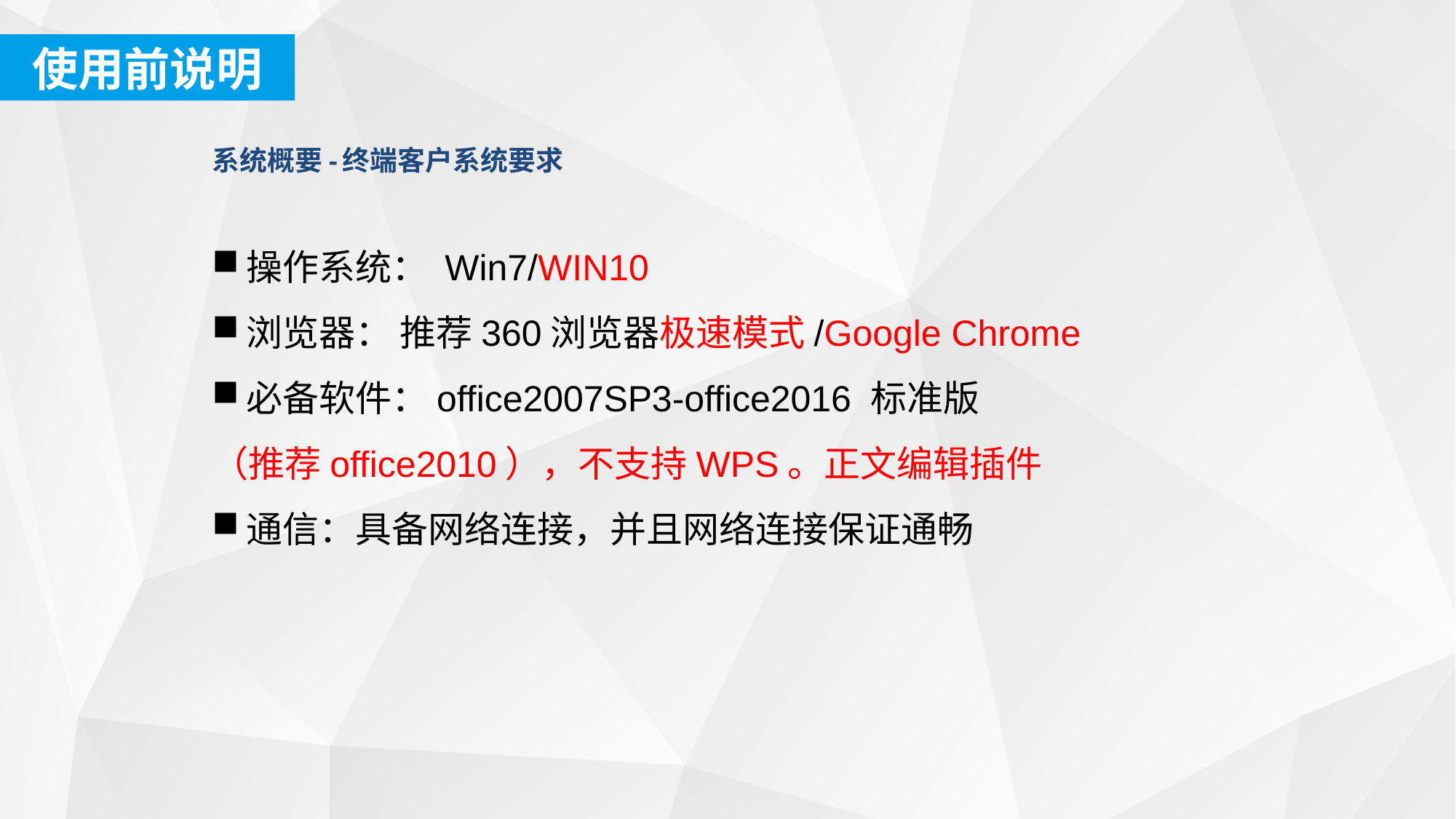

使用前说明
系统概要-终端客户系统要求
操作系统： Win7/WIN10
浏览器： 推荐360浏览器极速模式/Google Chrome
必备软件：office2007SP3-office2016 标准版
（推荐office2010），不支持WPS。正文编辑插件
通信：具备网络连接，并且网络连接保证通畅